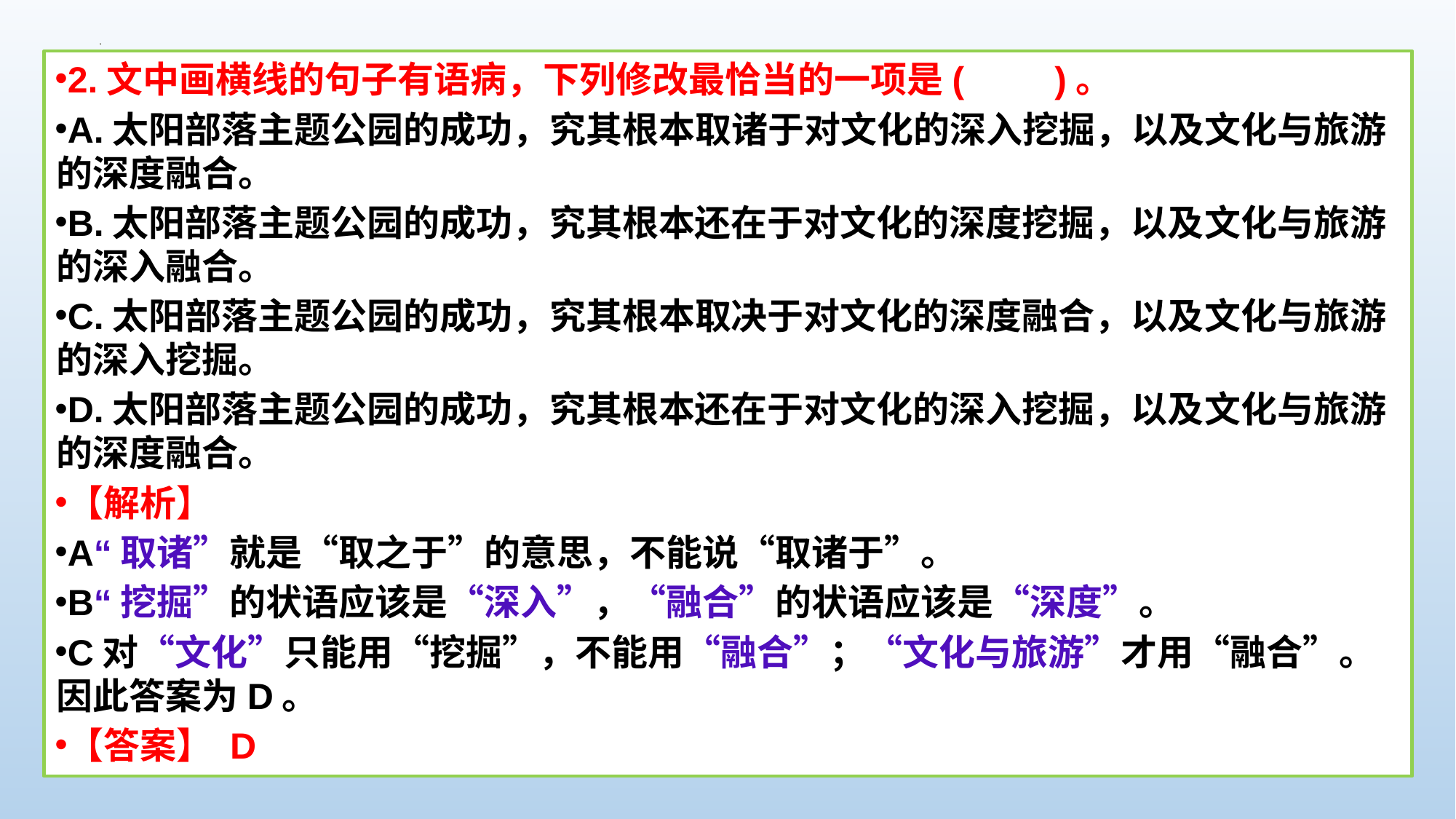

2.文中画横线的句子有语病，下列修改最恰当的一项是(　　)。
A.太阳部落主题公园的成功，究其根本取诸于对文化的深入挖掘，以及文化与旅游的深度融合。
B.太阳部落主题公园的成功，究其根本还在于对文化的深度挖掘，以及文化与旅游的深入融合。
C.太阳部落主题公园的成功，究其根本取决于对文化的深度融合，以及文化与旅游的深入挖掘。
D.太阳部落主题公园的成功，究其根本还在于对文化的深入挖掘，以及文化与旅游的深度融合。
【解析】
A“取诸”就是“取之于”的意思，不能说“取诸于”。
B“挖掘”的状语应该是“深入”，“融合”的状语应该是“深度”。
C对“文化”只能用“挖掘”，不能用“融合”；“文化与旅游”才用“融合”。因此答案为D。
【答案】 D